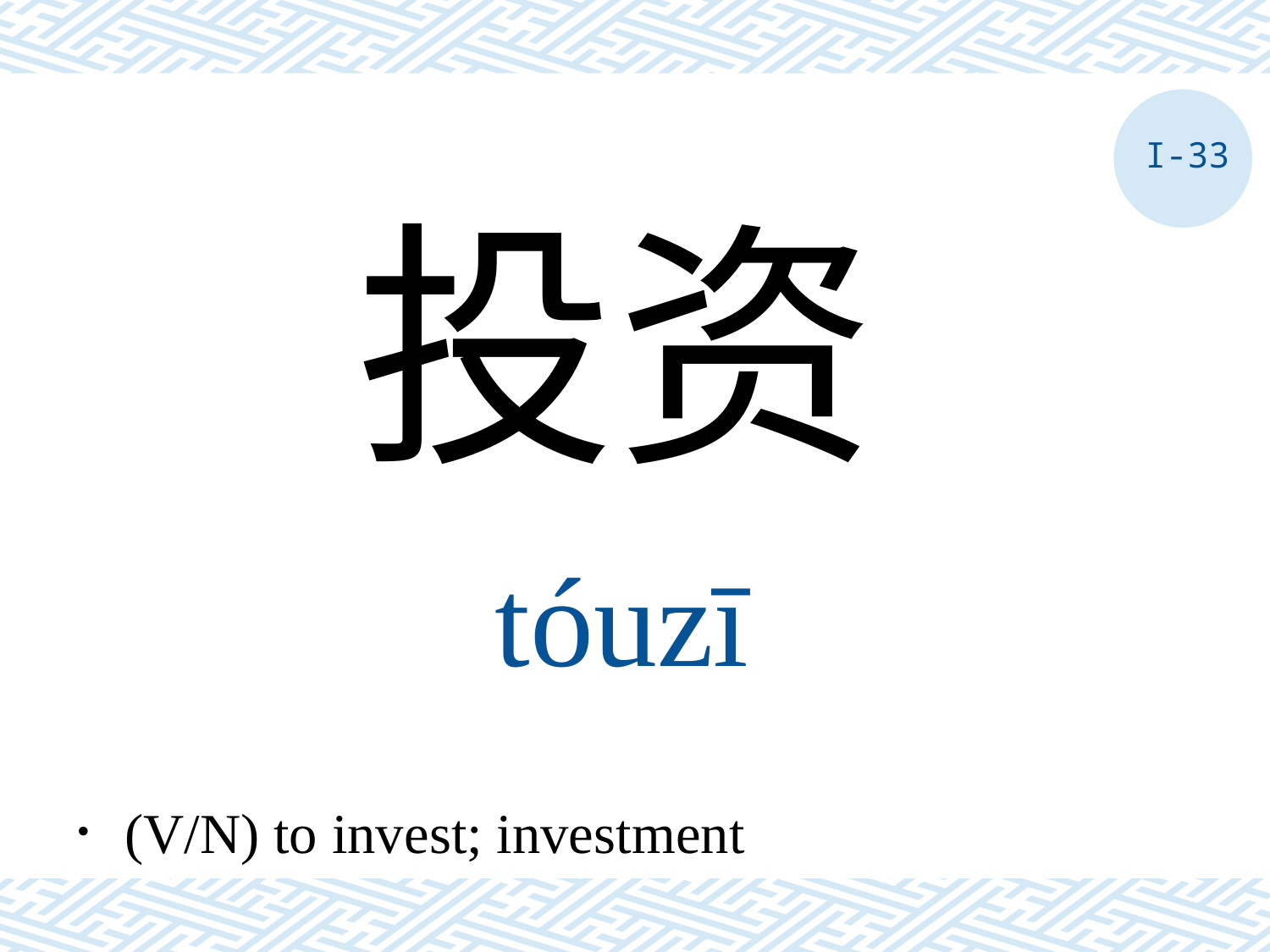

I-33

投资
tóuzī
．(V/N) to invest; investment